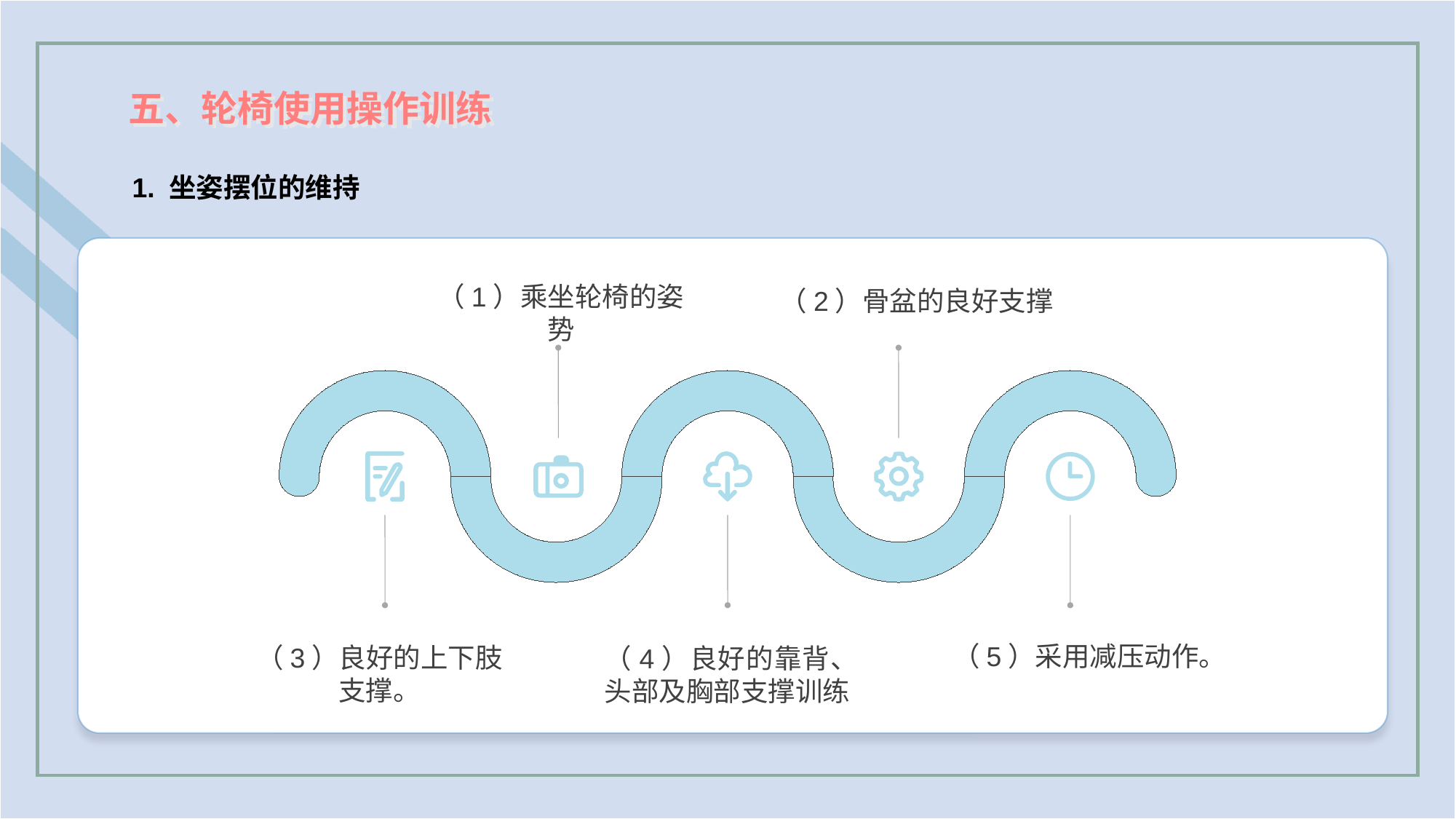

五、轮椅使用操作训练
1. 坐姿摆位的维持

（1）乘坐轮椅的姿势
（2）骨盆的良好支撑

（5）采用减压动作。
（3）良好的上下肢支撑。
（4）良好的靠背、头部及胸部支撑训练